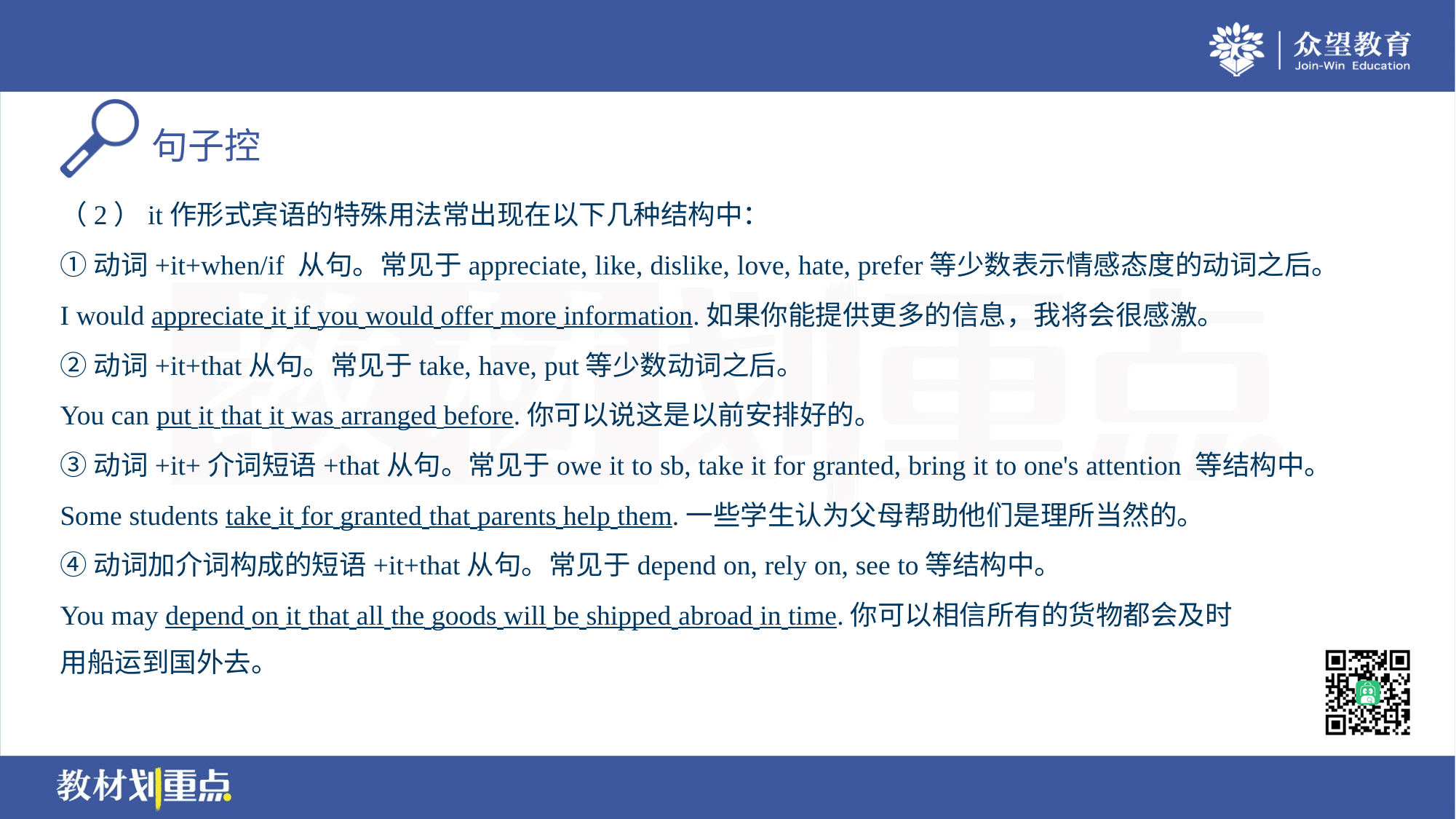

（2）it作形式宾语的特殊用法常出现在以下几种结构中：
①动词+it+when/if 从句。常见于appreciate, like, dislike, love, hate, prefer等少数表示情感态度的动词之后。
I would appreciate it if you would offer more information.如果你能提供更多的信息，我将会很感激。
②动词+it+that从句。常见于take, have, put等少数动词之后。
You can put it that it was arranged before.你可以说这是以前安排好的。
③动词+it+介词短语+that从句。常见于owe it to sb, take it for granted, bring it to one's attention 等结构中。
Some students take it for granted that parents help them.一些学生认为父母帮助他们是理所当然的。
④动词加介词构成的短语+it+that从句。常见于depend on, rely on, see to等结构中。
You may depend on it that all the goods will be shipped abroad in time.你可以相信所有的货物都会及时
用船运到国外去。